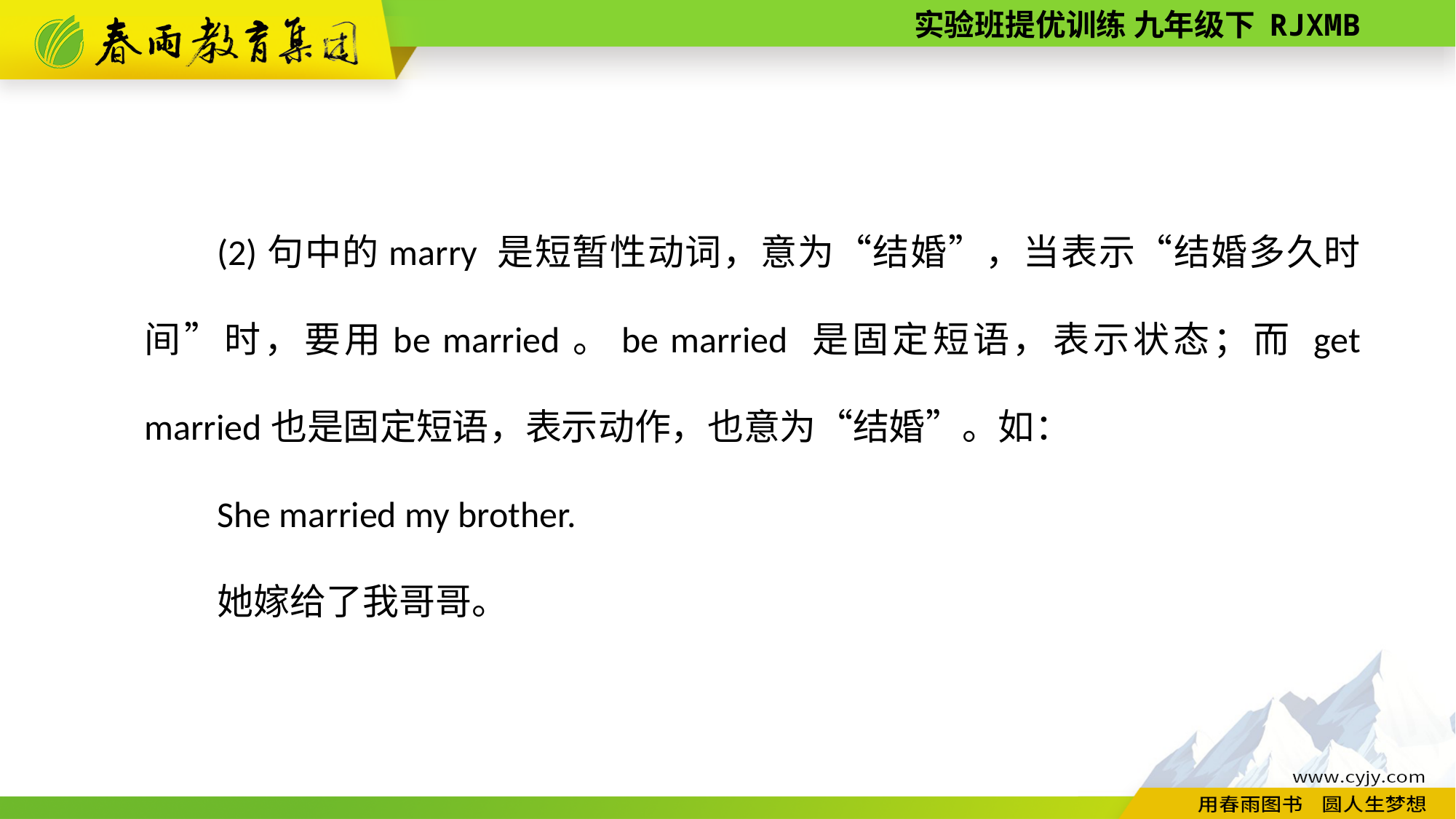

(2)句中的marry 是短暂性动词，意为“结婚”，当表示“结婚多久时间”时，要用be married。be married 是固定短语，表示状态；而 get married也是固定短语，表示动作，也意为“结婚”。如：
She married my brother.
她嫁给了我哥哥。